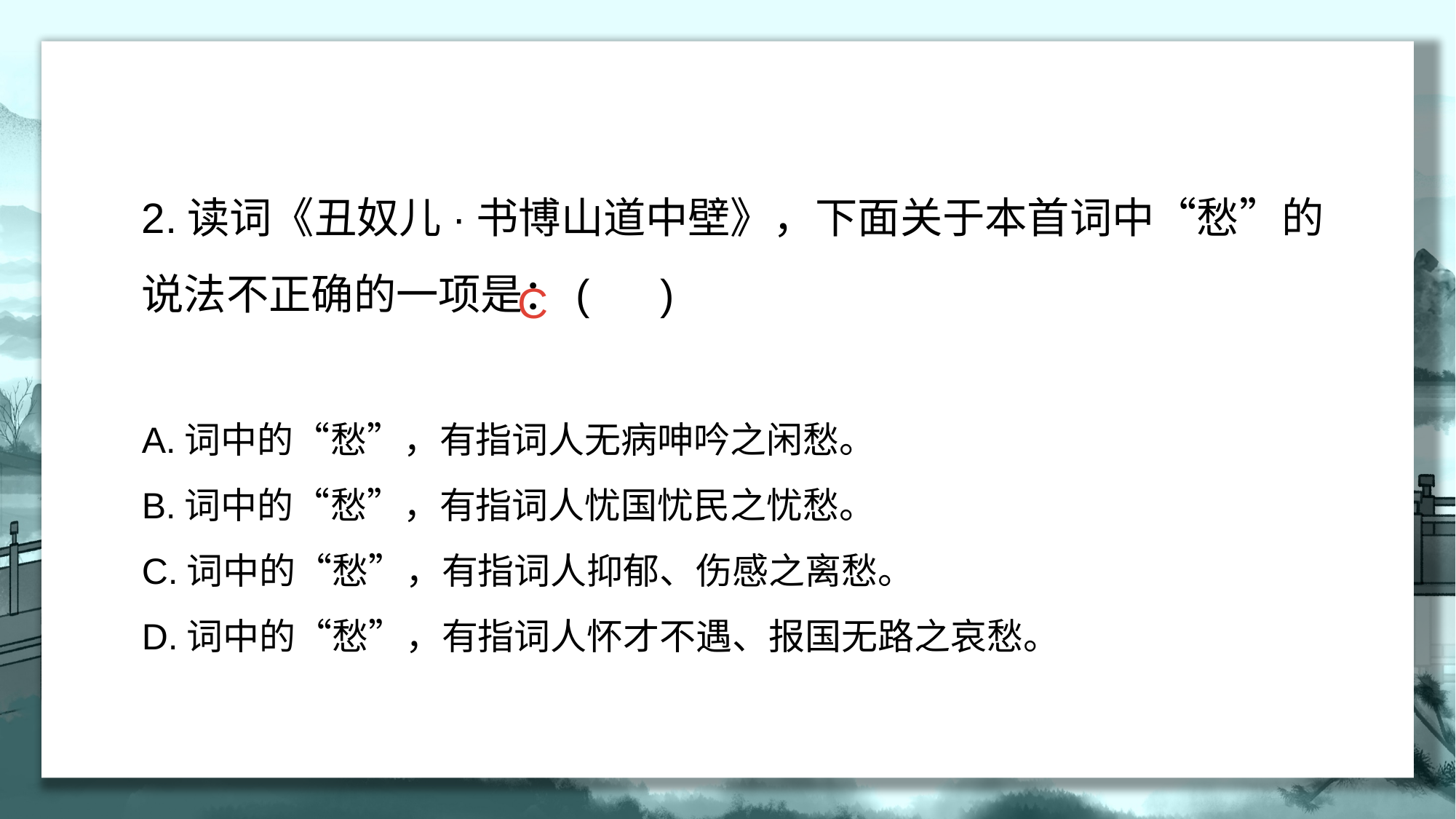

2.读词《丑奴儿·书博山道中壁》，下面关于本首词中“愁”的说法不正确的一项是：(      )

A.词中的“愁”，有指词人无病呻吟之闲愁。
B.词中的“愁”，有指词人忧国忧民之忧愁。
C.词中的“愁”，有指词人抑郁、伤感之离愁。
D.词中的“愁”，有指词人怀才不遇、报国无路之哀愁。
C